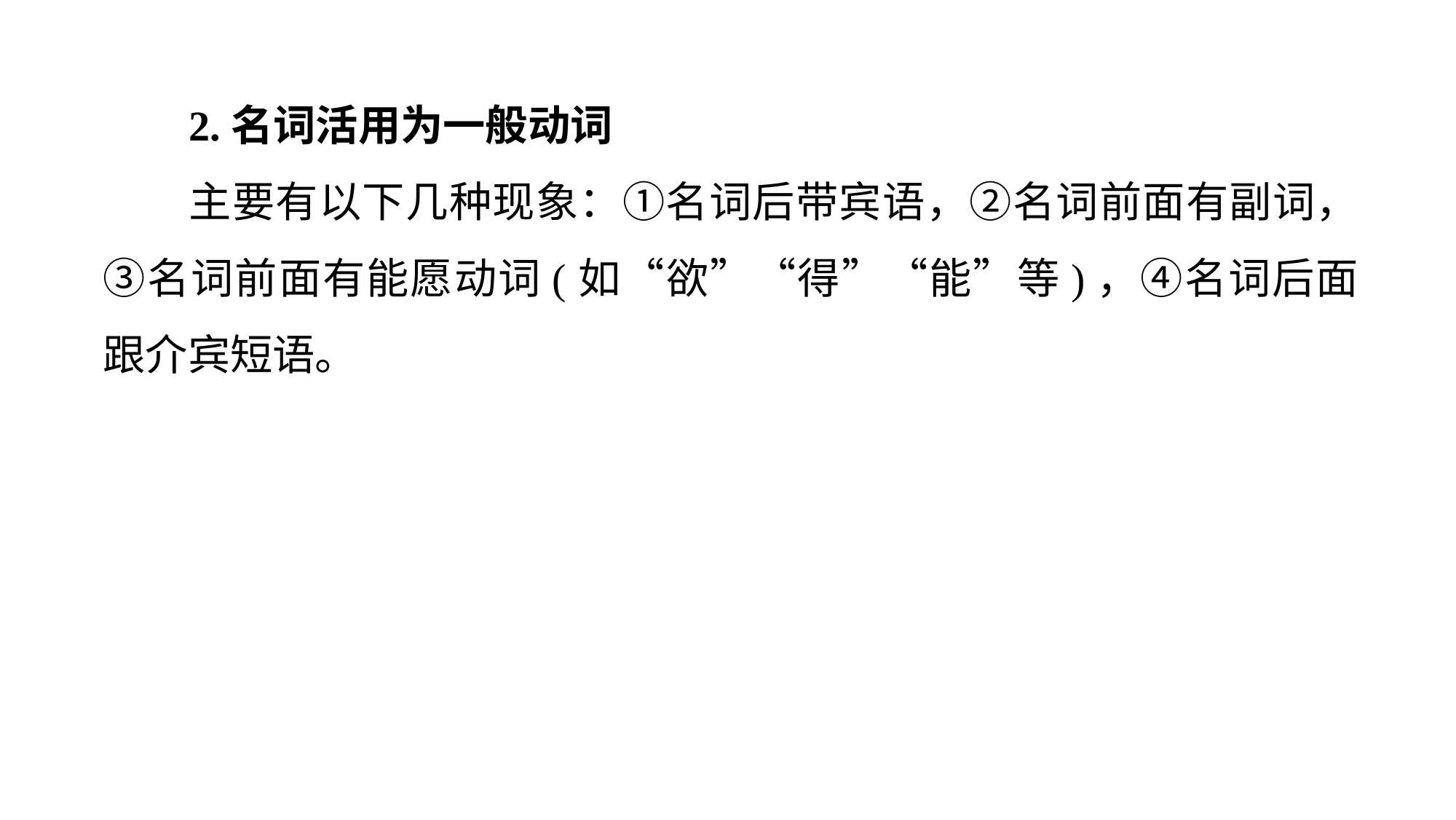

2.名词活用为一般动词
主要有以下几种现象：①名词后带宾语，②名词前面有副词，③名词前面有能愿动词(如“欲”“得”“能”等)，④名词后面跟介宾短语。